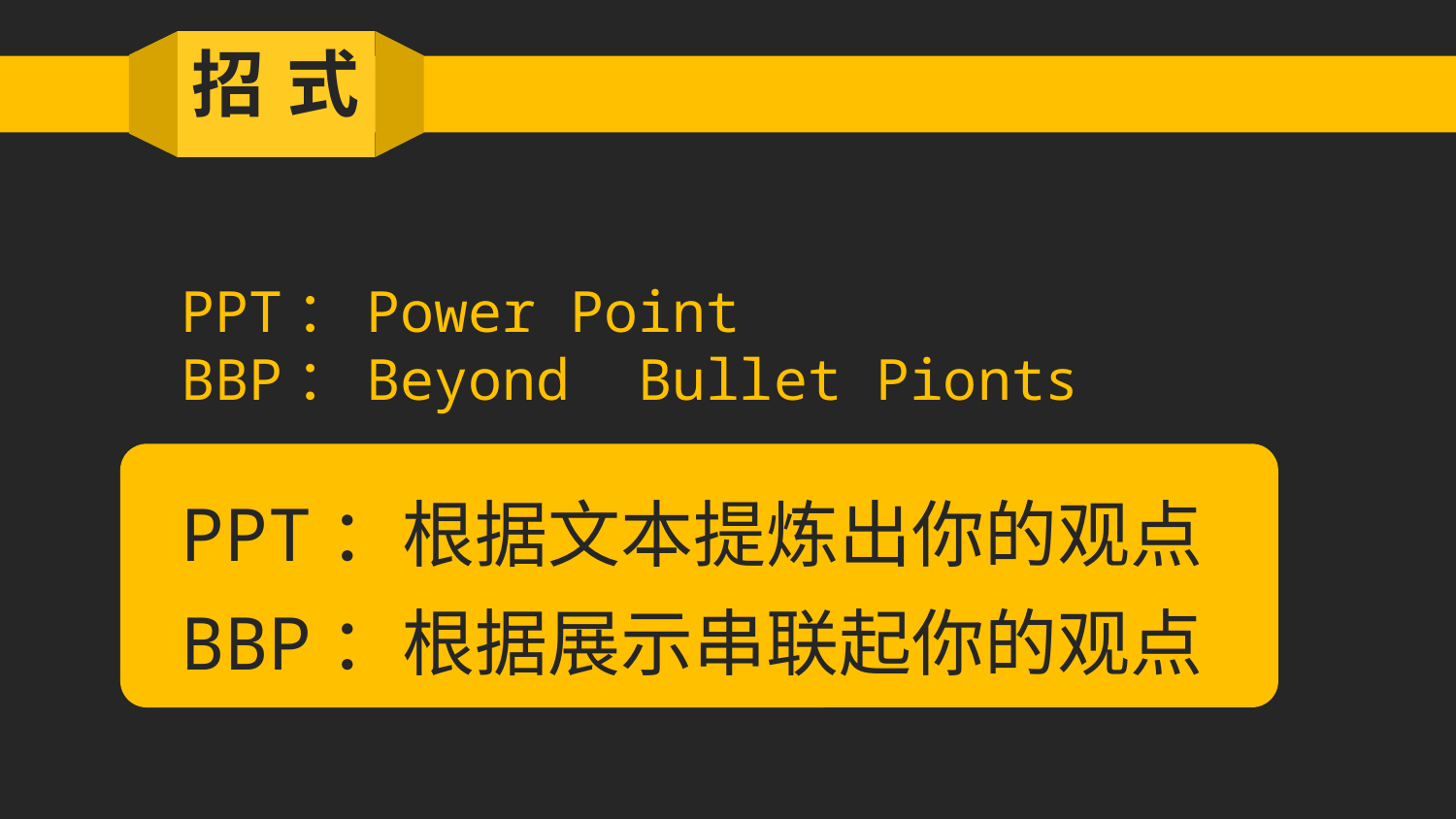

招  式

PPT：Power Point
BBP：Beyond  Bullet Pionts

PPT：根据文本提炼出你的观点
BBP：根据展示串联起你的观点